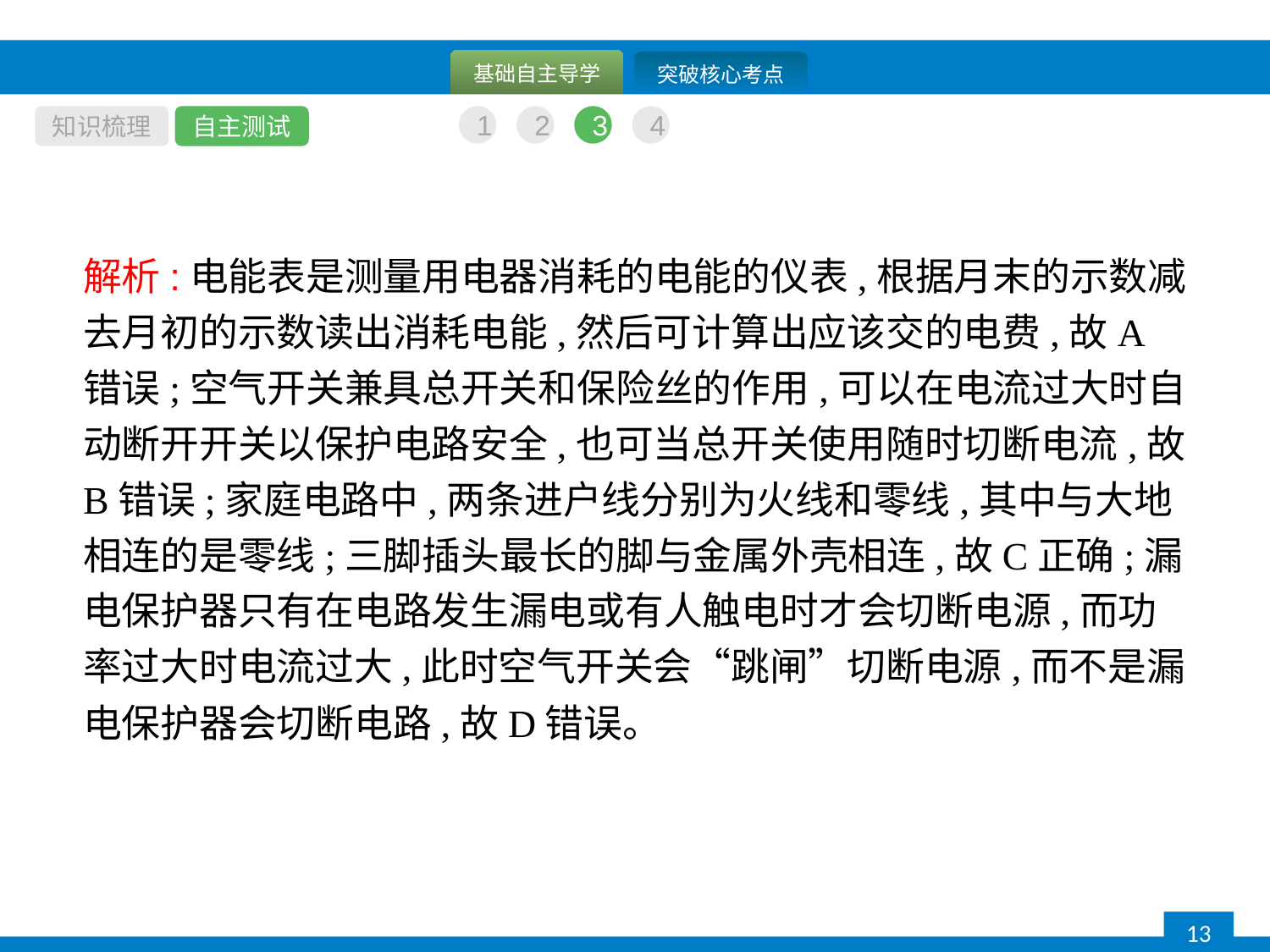

知识梳理
自主测试
1
2
3
4
解析:电能表是测量用电器消耗的电能的仪表,根据月末的示数减去月初的示数读出消耗电能,然后可计算出应该交的电费,故A错误;空气开关兼具总开关和保险丝的作用,可以在电流过大时自动断开开关以保护电路安全,也可当总开关使用随时切断电流,故B错误;家庭电路中,两条进户线分别为火线和零线,其中与大地相连的是零线;三脚插头最长的脚与金属外壳相连,故C正确;漏电保护器只有在电路发生漏电或有人触电时才会切断电源,而功率过大时电流过大,此时空气开关会“跳闸”切断电源,而不是漏电保护器会切断电路,故D错误。